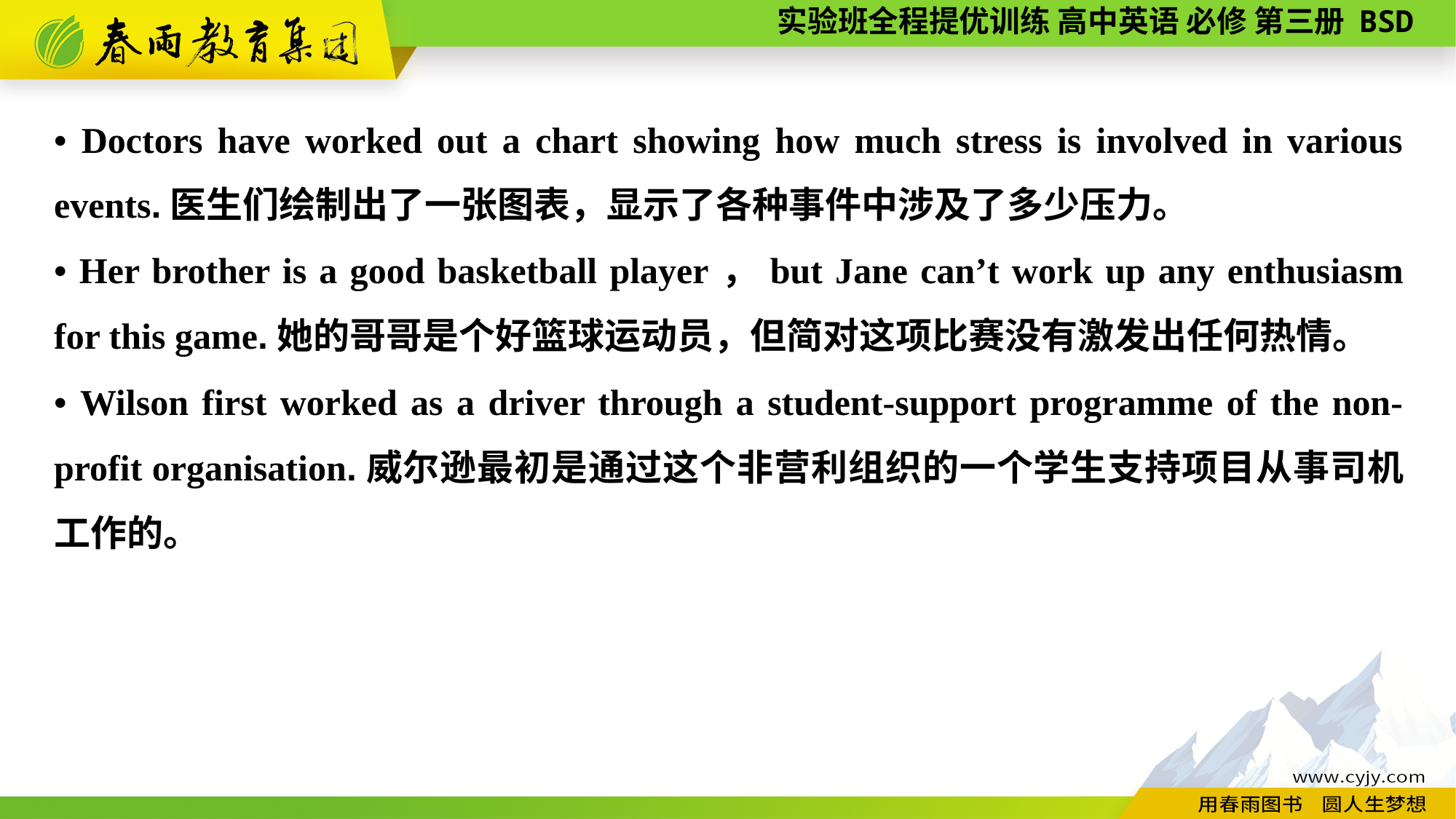

• Doctors have worked out a chart showing how much stress is involved in various events.医生们绘制出了一张图表，显示了各种事件中涉及了多少压力。
• Her brother is a good basketball player，but Jane can’t work up any enthusiasm for this game.她的哥哥是个好篮球运动员，但简对这项比赛没有激发出任何热情。
• Wilson first worked as a driver through a student-support programme of the non-profit organisation.威尔逊最初是通过这个非营利组织的一个学生支持项目从事司机工作的。